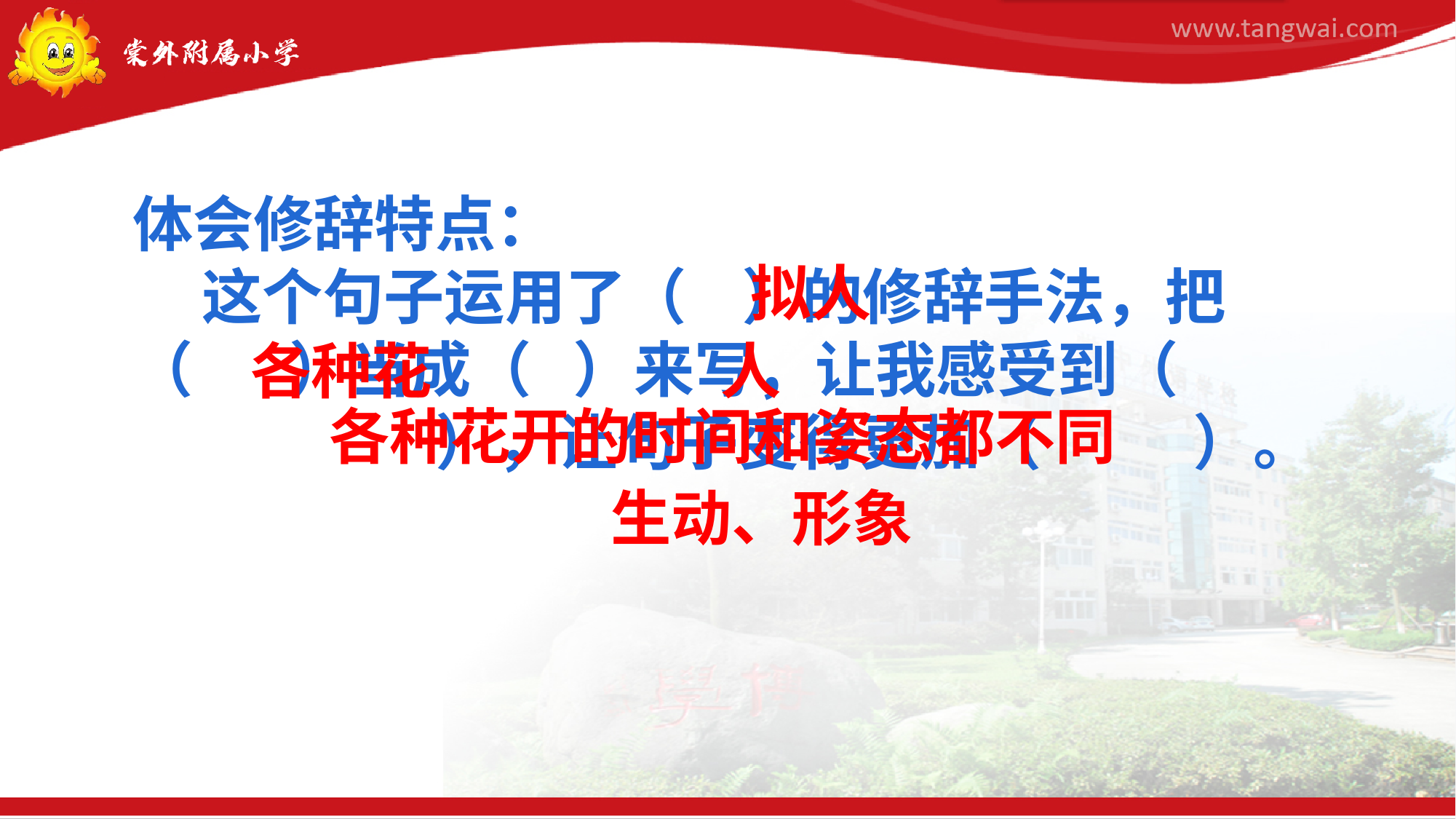

体会修辞特点：
    这个句子运用了（    ）的修辞手法，把（       ）当成（   ）来写，让我感受到（                            ），让句子变得更加（           ）。
拟人
各种花
人
各种花开的时间和姿态都不同
生动、形象